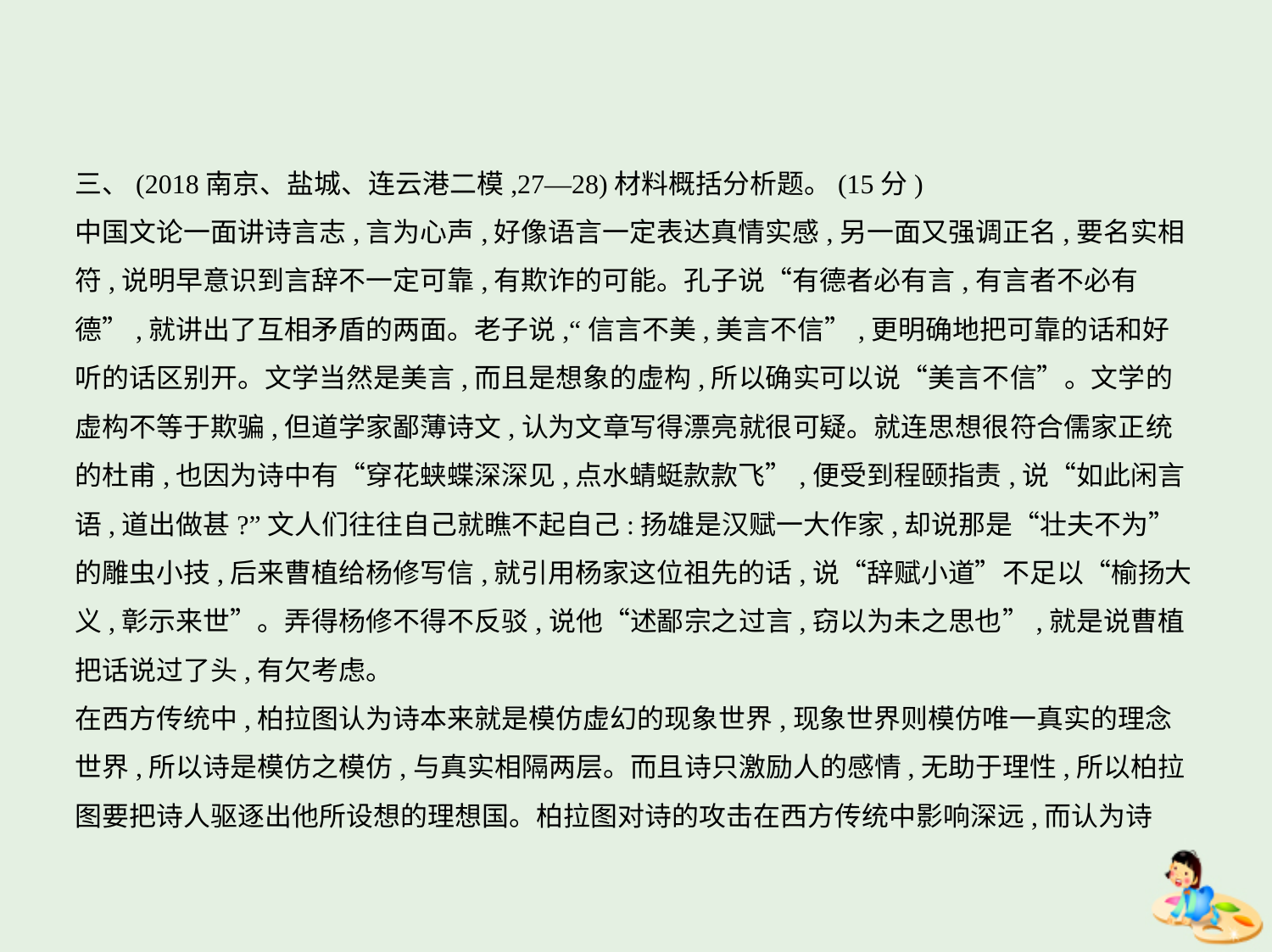

三、(2018南京、盐城、连云港二模,27—28)材料概括分析题。(15分)
中国文论一面讲诗言志,言为心声,好像语言一定表达真情实感,另一面又强调正名,要名实相
符,说明早意识到言辞不一定可靠,有欺诈的可能。孔子说“有德者必有言,有言者不必有
德”,就讲出了互相矛盾的两面。老子说,“信言不美,美言不信”,更明确地把可靠的话和好
听的话区别开。文学当然是美言,而且是想象的虚构,所以确实可以说“美言不信”。文学的
虚构不等于欺骗,但道学家鄙薄诗文,认为文章写得漂亮就很可疑。就连思想很符合儒家正统
的杜甫,也因为诗中有“穿花蛱蝶深深见,点水蜻蜓款款飞”,便受到程颐指责,说“如此闲言
语,道出做甚?”文人们往往自己就瞧不起自己:扬雄是汉赋一大作家,却说那是“壮夫不为”
的雕虫小技,后来曹植给杨修写信,就引用杨家这位祖先的话,说“辞赋小道”不足以“榆扬大
义,彰示来世”。弄得杨修不得不反驳,说他“述鄙宗之过言,窃以为未之思也”,就是说曹植
把话说过了头,有欠考虑。
在西方传统中,柏拉图认为诗本来就是模仿虚幻的现象世界,现象世界则模仿唯一真实的理念
世界,所以诗是模仿之模仿,与真实相隔两层。而且诗只激励人的感情,无助于理性,所以柏拉
图要把诗人驱逐出他所设想的理想国。柏拉图对诗的攻击在西方传统中影响深远,而认为诗